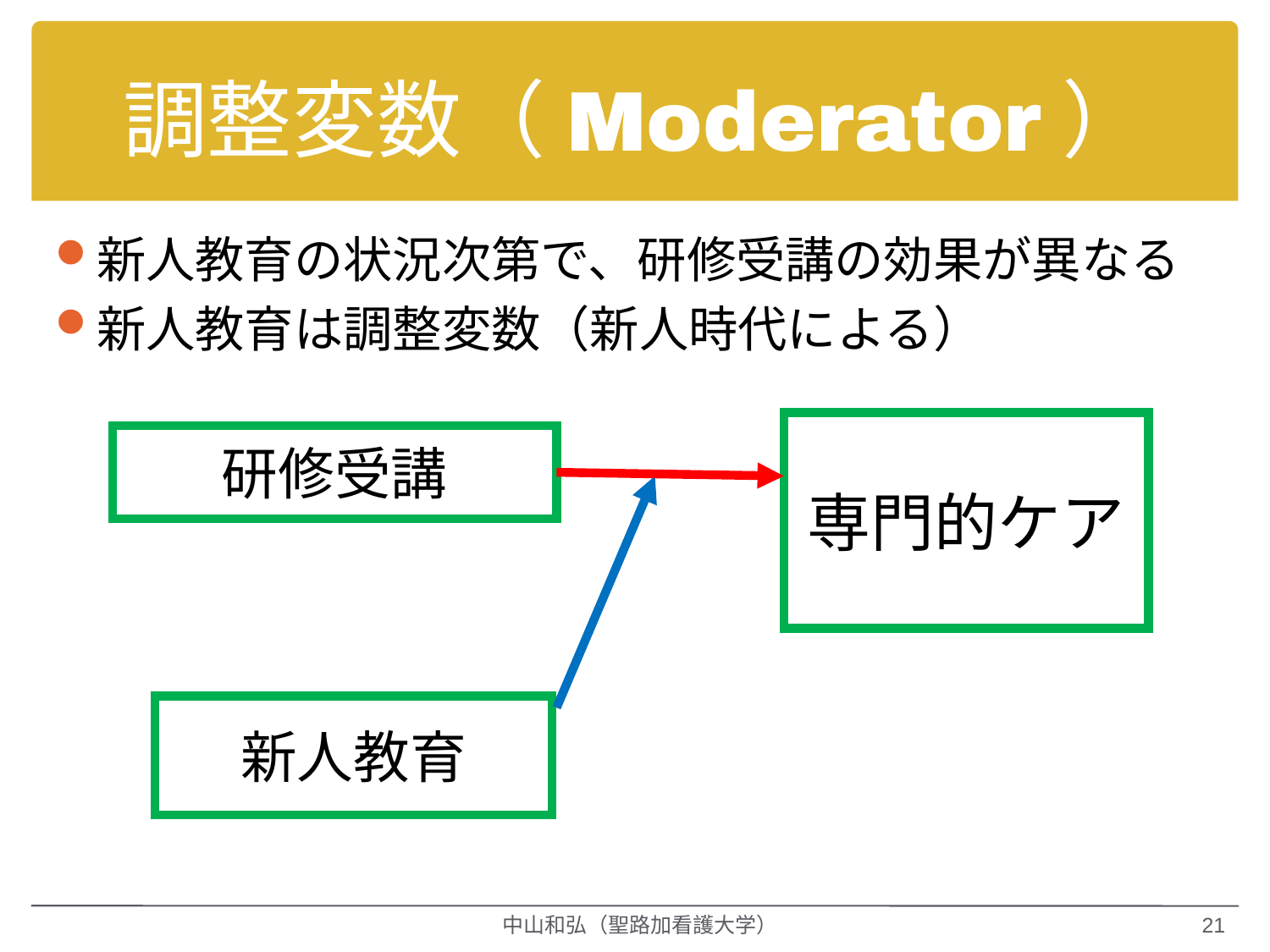

# 調整変数（Moderator）
新人教育の状況次第で、研修受講の効果が異なる
新人教育は調整変数（新人時代による）
専門的ケア
研修受講

新人教育
中山和弘（聖路加看護大学）
21